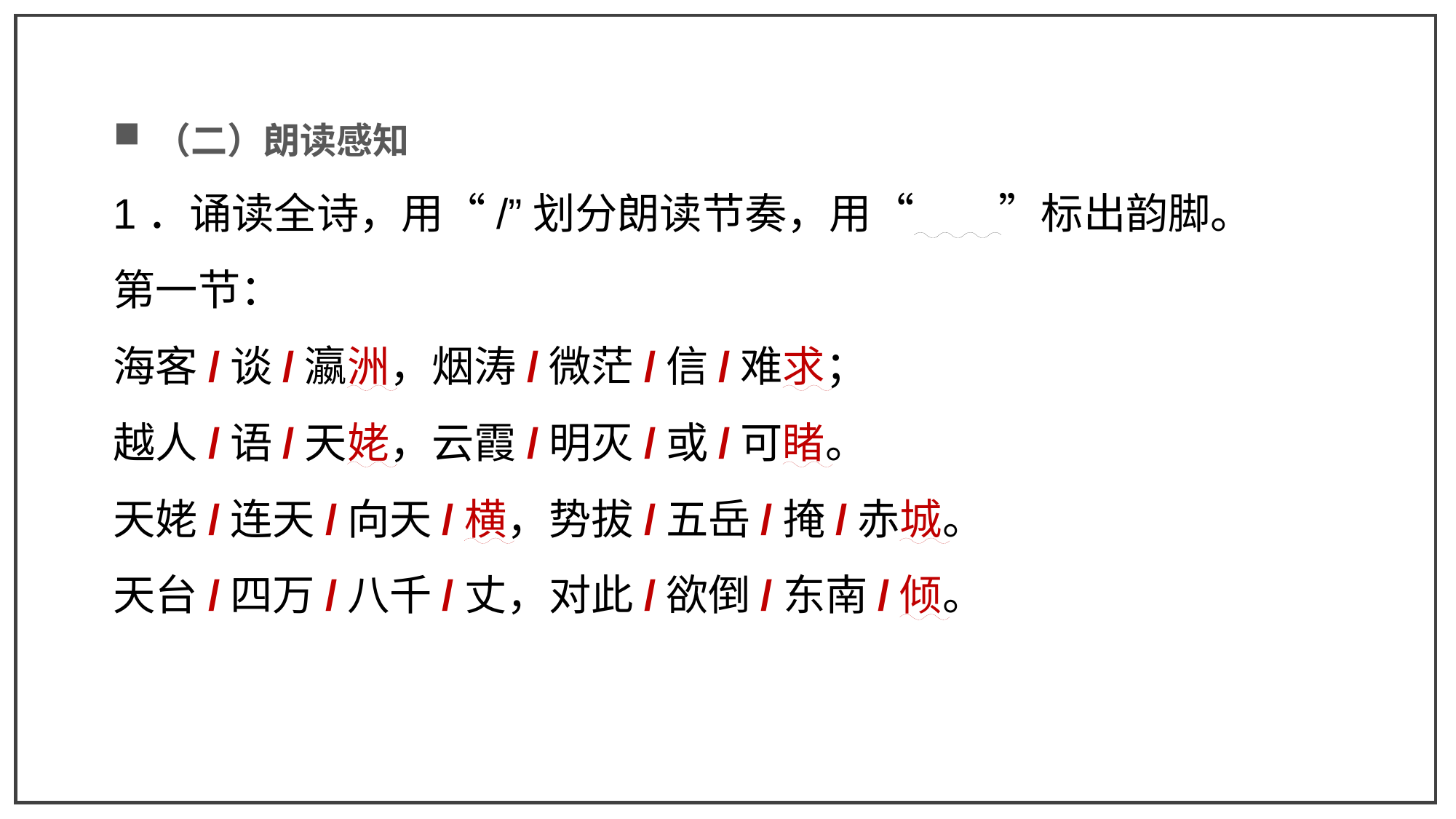

（二）朗读感知
1．诵读全诗，用“/”划分朗读节奏，用“　　”标出韵脚。
第一节：
海客/谈/瀛洲，烟涛/微茫/信/难求；
越人/语/天姥，云霞/明灭/或/可睹。
天姥/连天/向天/横，势拔/五岳/掩/赤城。
天台/四万/八千/丈，对此/欲倒/东南/倾。